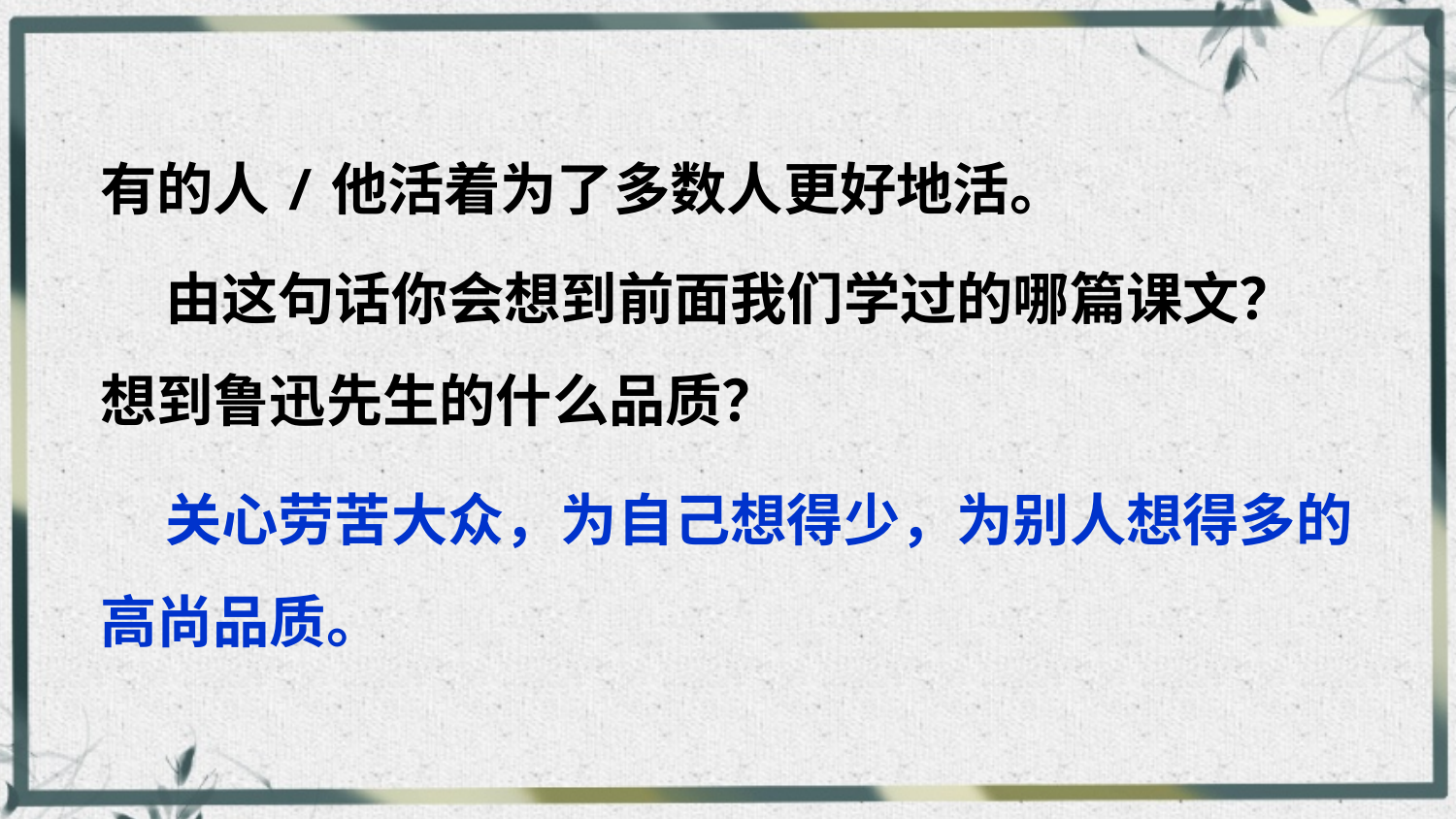

有的人/他活着为了多数人更好地活。
    由这句话你会想到前面我们学过的哪篇课文？想到鲁迅先生的什么品质？
    关心劳苦大众，为自己想得少，为别人想得多的高尚品质。